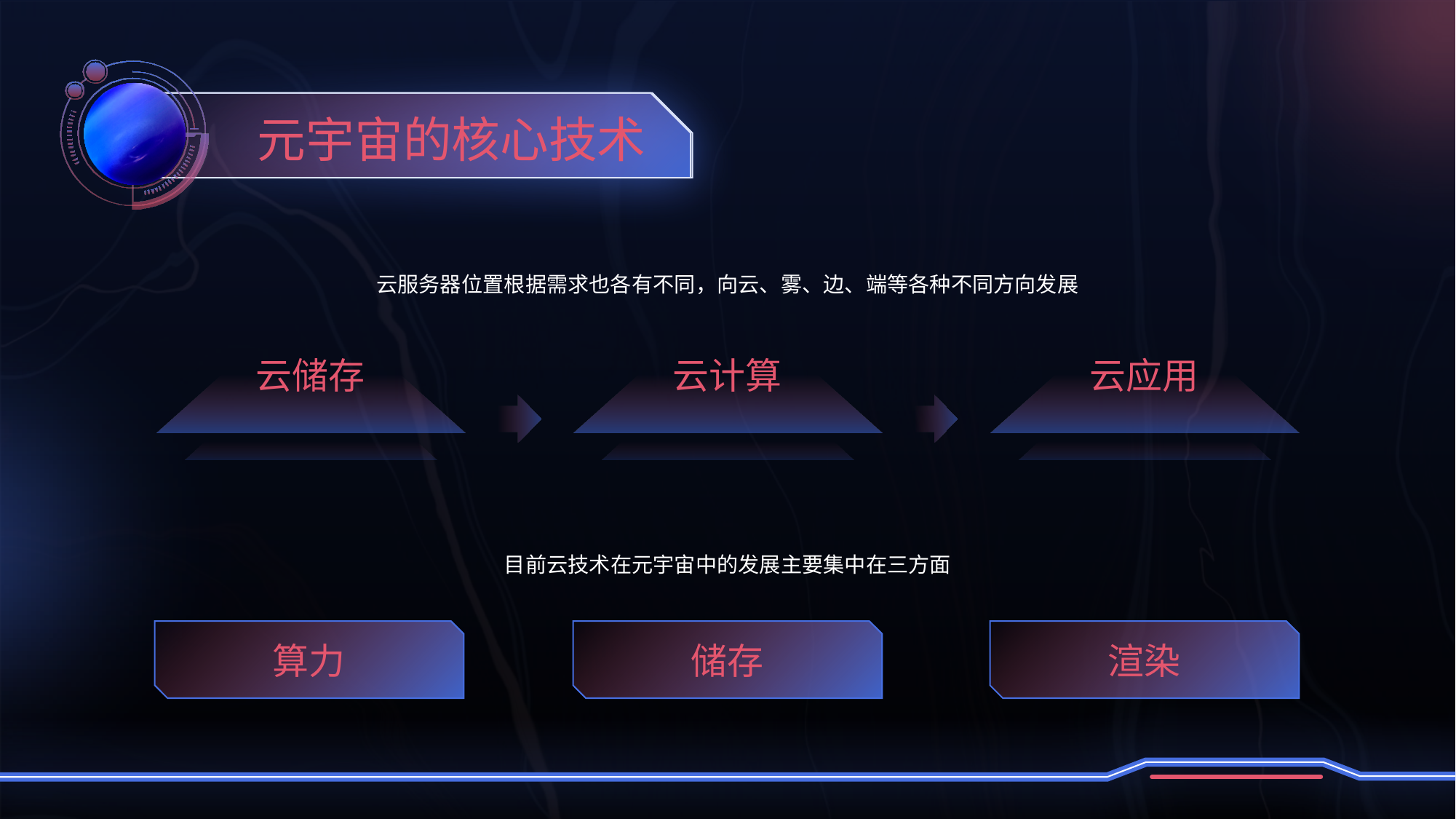

元宇宙的核心技术
云服务器位置根据需求也各有不同，向云、雾、边、端等各种不同方向发展
云储存
云计算
云应用

目前云技术在元宇宙中的发展主要集中在三方面

算力
储存
渲染